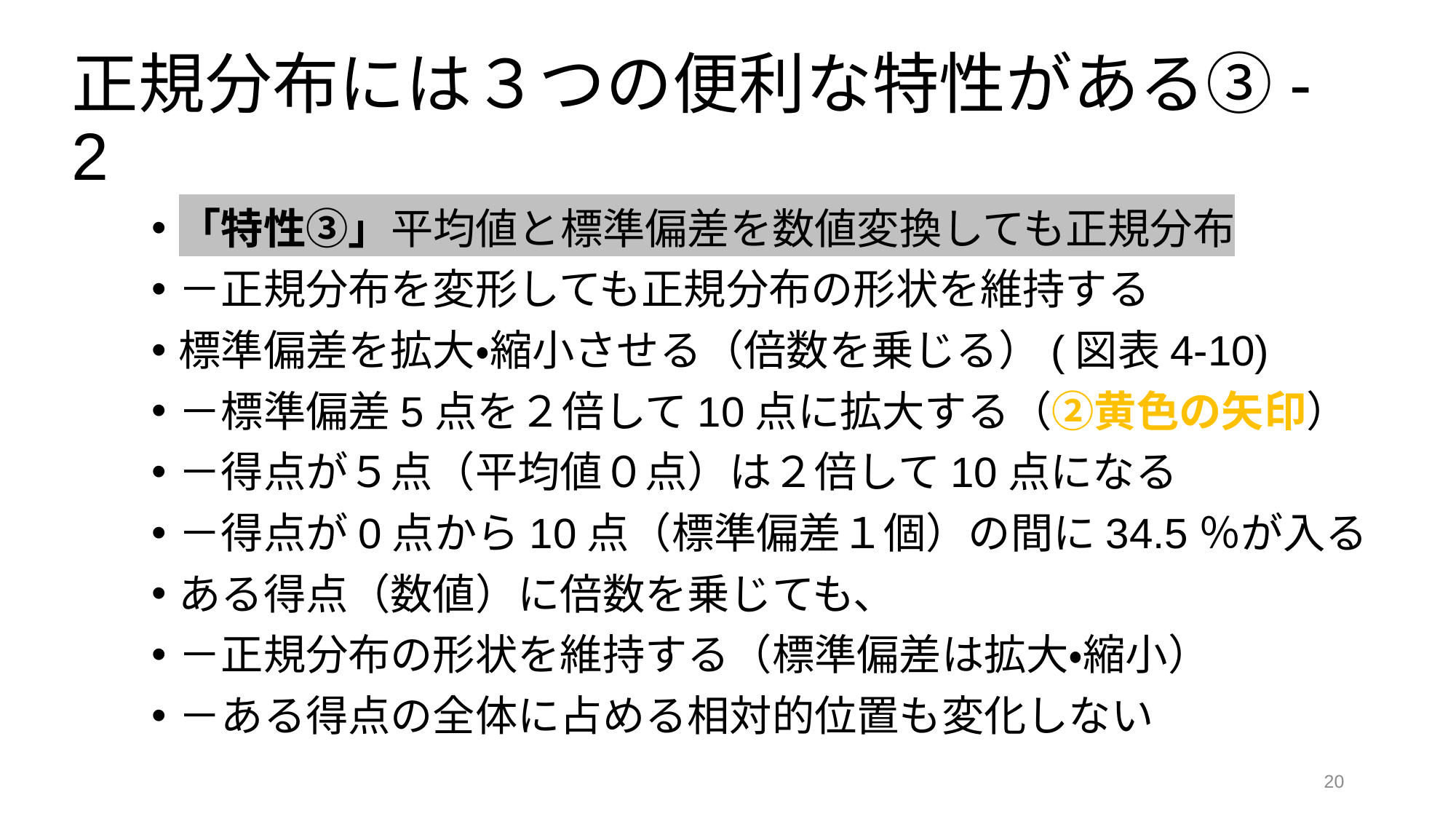

# 正規分布には３つの便利な特性がある③-2
「特性③」平均値と標準偏差を数値変換しても正規分布
－正規分布を変形しても正規分布の形状を維持する
標準偏差を拡大・縮小させる（倍数を乗じる）(図表4-10)
－標準偏差5点を２倍して10点に拡大する（②黄色の矢印）
－得点が５点（平均値０点）は２倍して10点になる
－得点が0点から10点（標準偏差１個）の間に34.5％が入る
ある得点（数値）に倍数を乗じても、
－正規分布の形状を維持する（標準偏差は拡大・縮小）
－ある得点の全体に占める相対的位置も変化しない

20